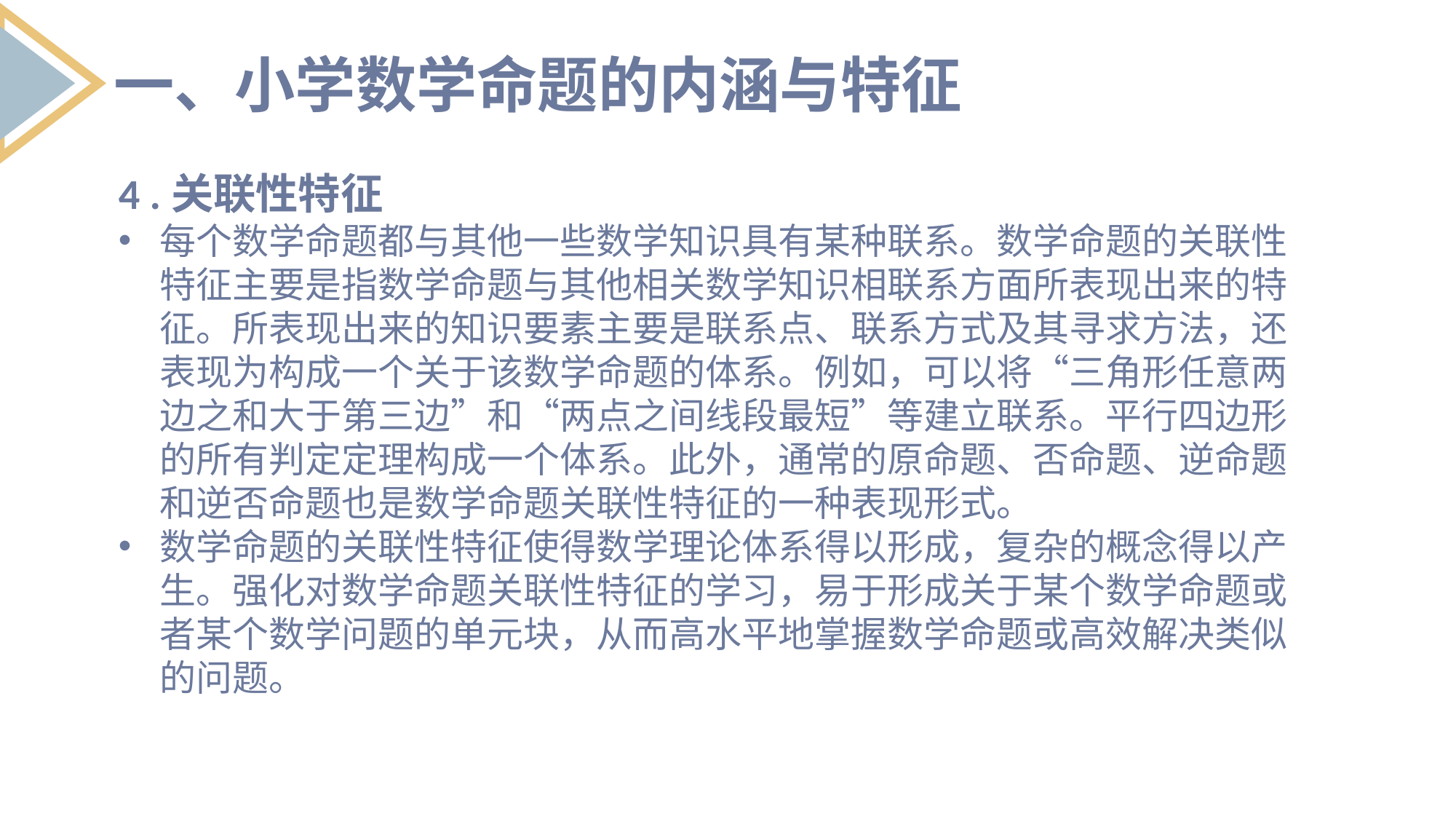

一、小学数学命题的内涵与特征

4 .关联性特征
每个数学命题都与其他一些数学知识具有某种联系。数学命题的关联性特征主要是指数学命题与其他相关数学知识相联系方面所表现出来的特征。所表现出来的知识要素主要是联系点、联系方式及其寻求方法，还表现为构成一个关于该数学命题的体系。例如，可以将“三角形任意两边之和大于第三边”和“两点之间线段最短”等建立联系。平行四边形的所有判定定理构成一个体系。此外，通常的原命题、否命题、逆命题和逆否命题也是数学命题关联性特征的一种表现形式。
数学命题的关联性特征使得数学理论体系得以形成，复杂的概念得以产生。强化对数学命题关联性特征的学习，易于形成关于某个数学命题或者某个数学问题的单元块，从而高水平地掌握数学命题或高效解决类似的问题。